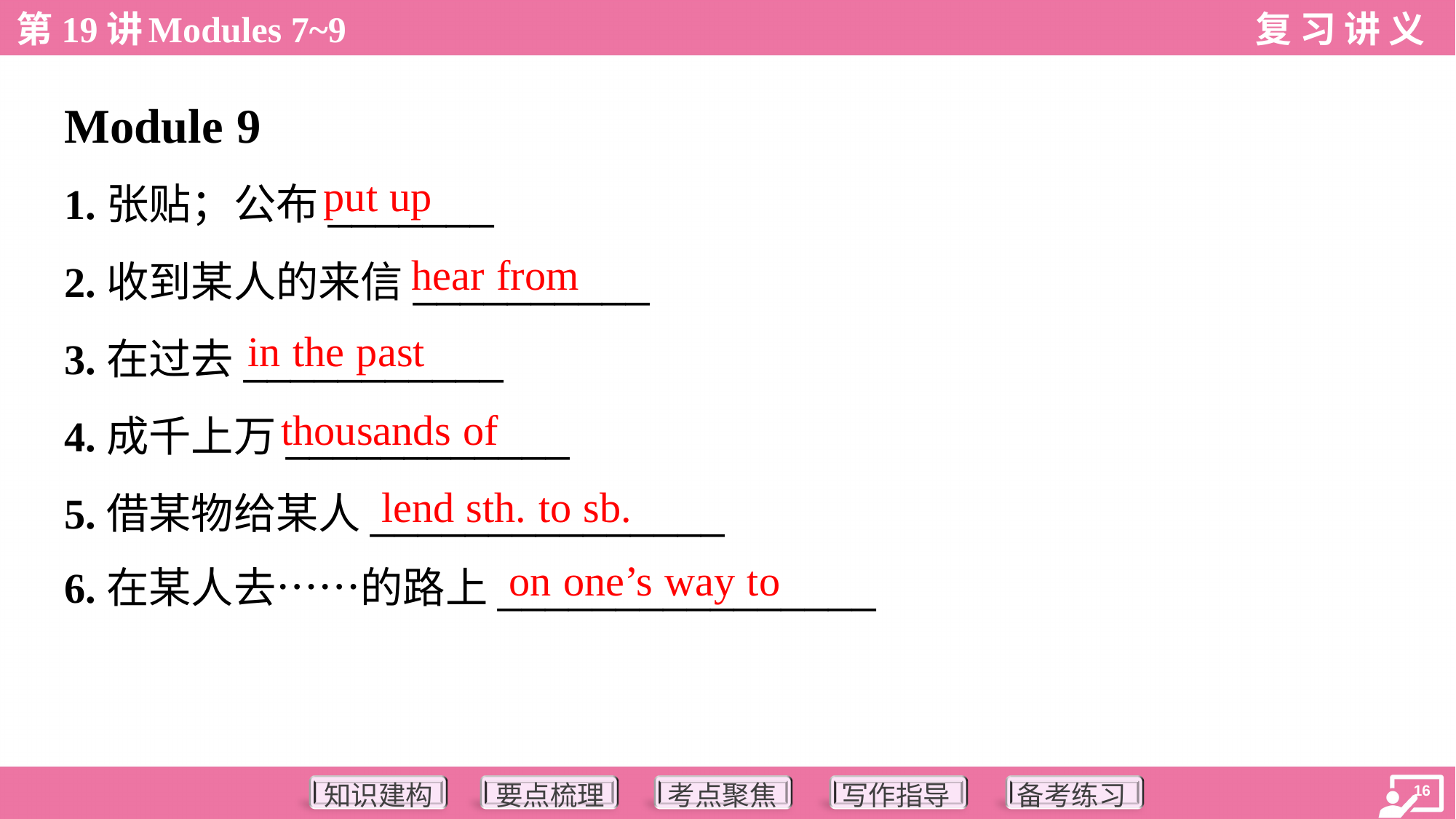

Module 9
put up
1.张贴；公布_______
2.收到某人的来信__________
3.在过去___________
4.成千上万____________
5.借某物给某人_______________
6.在某人去……的路上________________
hear from
in the past
thousands of
lend sth. to sb.
on one’s way to